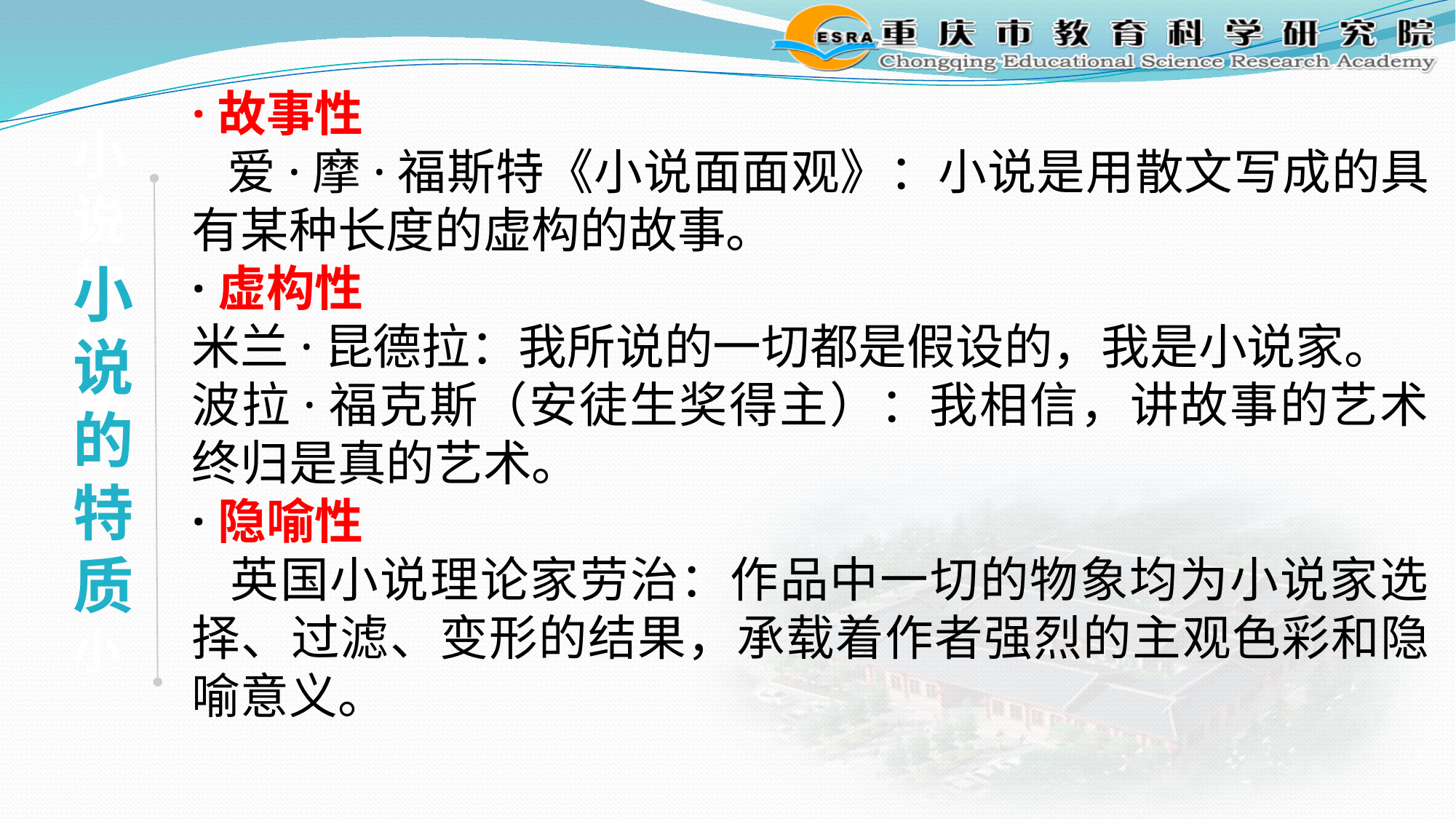

·故事性
  爱·摩·福斯特《小说面面观》：小说是用散文写成的具有某种长度的虚构的故事。
·虚构性
米兰·昆德拉：我所说的一切都是假设的，我是小说家。
波拉·福克斯（安徒生奖得主）：我相信，讲故事的艺术终归是真的艺术。
·隐喻性
  英国小说理论家劳治：作品中一切的物象均为小说家选择、过滤、变形的结果，承载着作者强烈的主观色彩和隐喻意义。

   小说的特质小

小说的特质